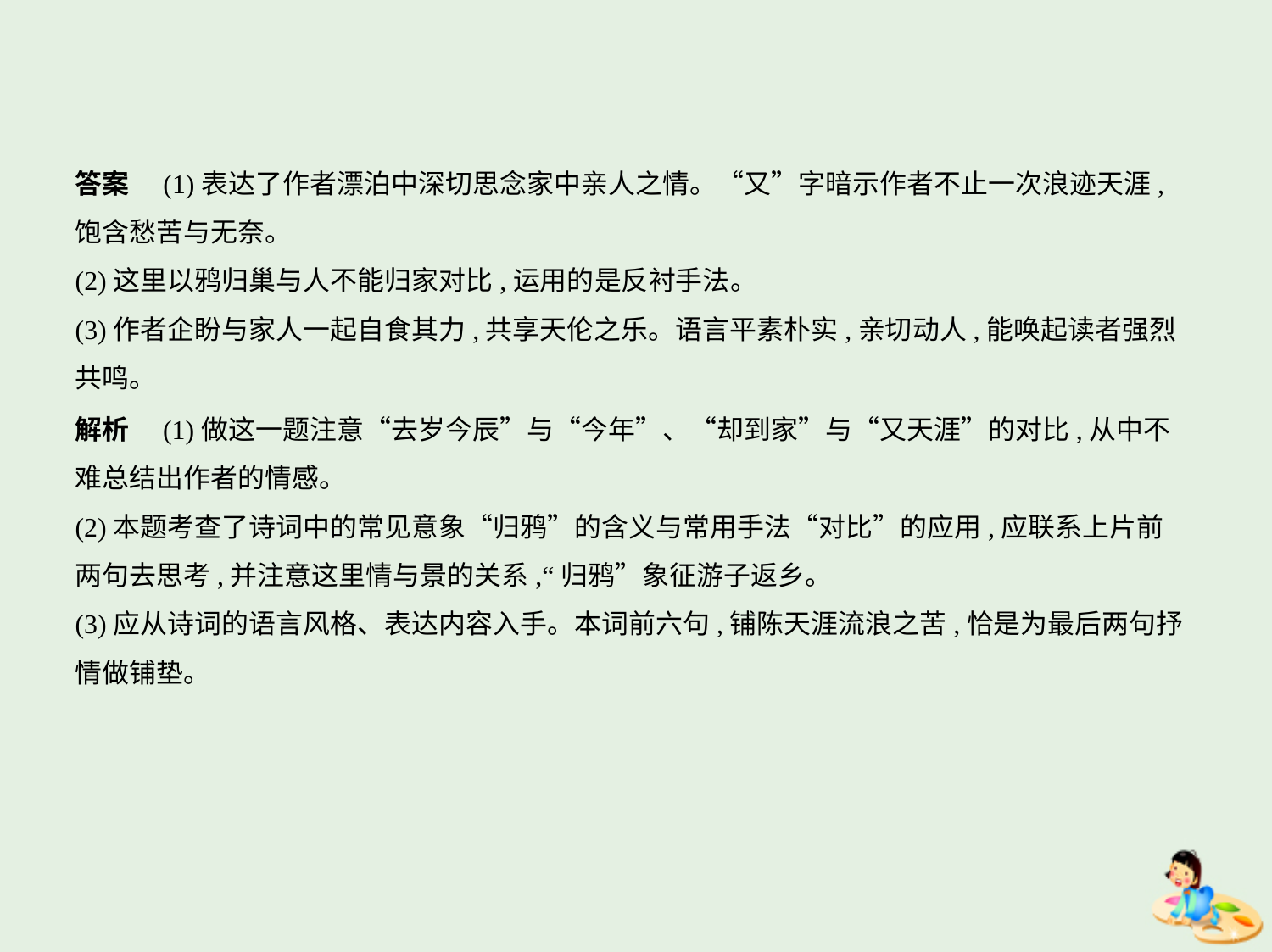

答案　(1)表达了作者漂泊中深切思念家中亲人之情。“又”字暗示作者不止一次浪迹天涯,
饱含愁苦与无奈。
(2)这里以鸦归巢与人不能归家对比,运用的是反衬手法。
(3)作者企盼与家人一起自食其力,共享天伦之乐。语言平素朴实,亲切动人,能唤起读者强烈
共鸣。
解析　(1)做这一题注意“去岁今辰”与“今年”、“却到家”与“又天涯”的对比,从中不
难总结出作者的情感。
(2)本题考查了诗词中的常见意象“归鸦”的含义与常用手法“对比”的应用,应联系上片前
两句去思考,并注意这里情与景的关系,“归鸦”象征游子返乡。
(3)应从诗词的语言风格、表达内容入手。本词前六句,铺陈天涯流浪之苦,恰是为最后两句抒
情做铺垫。